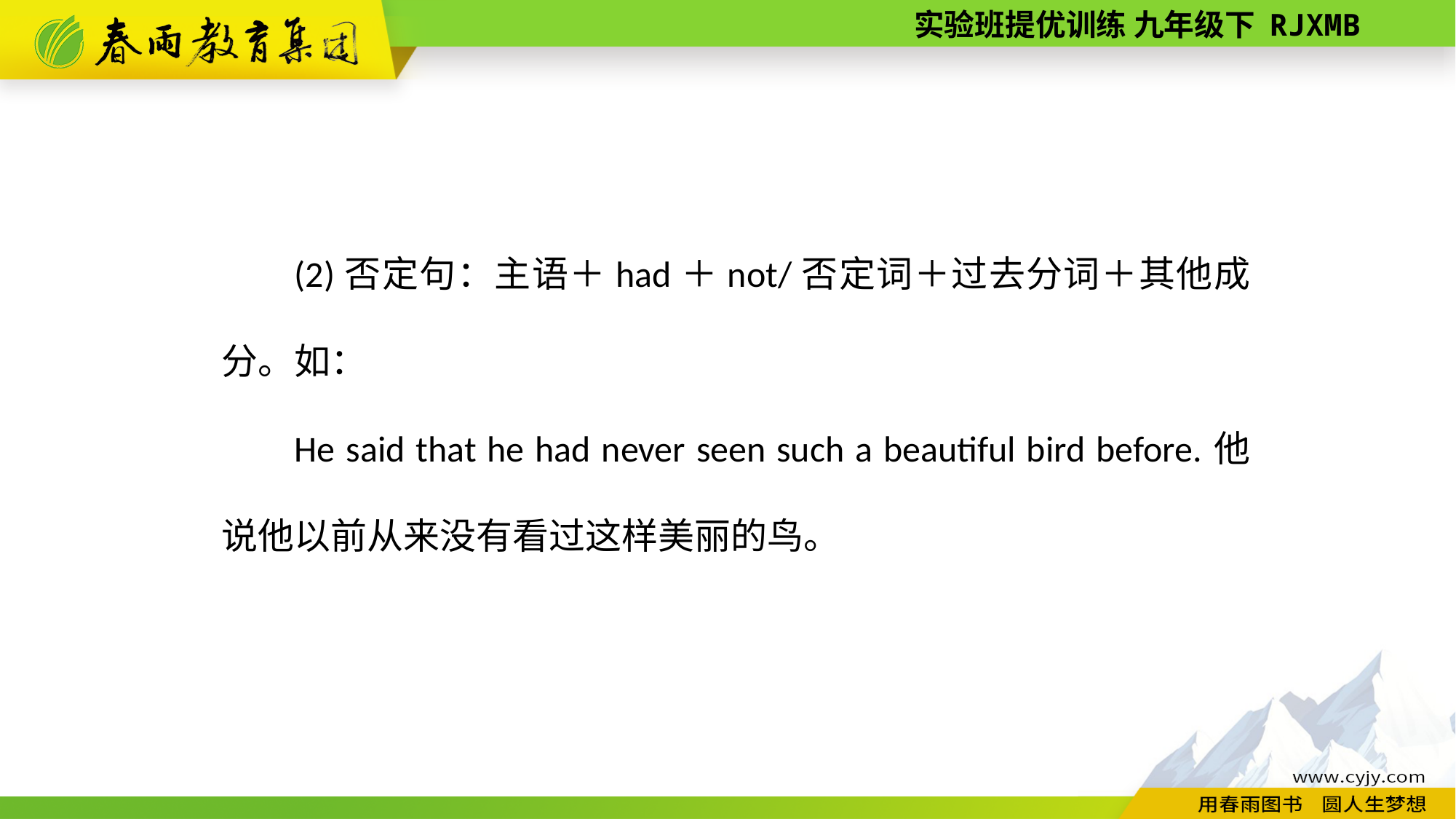

(2)否定句：主语＋had＋not/否定词＋过去分词＋其他成分。如：
He said that he had never seen such a beautiful bird before.他说他以前从来没有看过这样美丽的鸟。